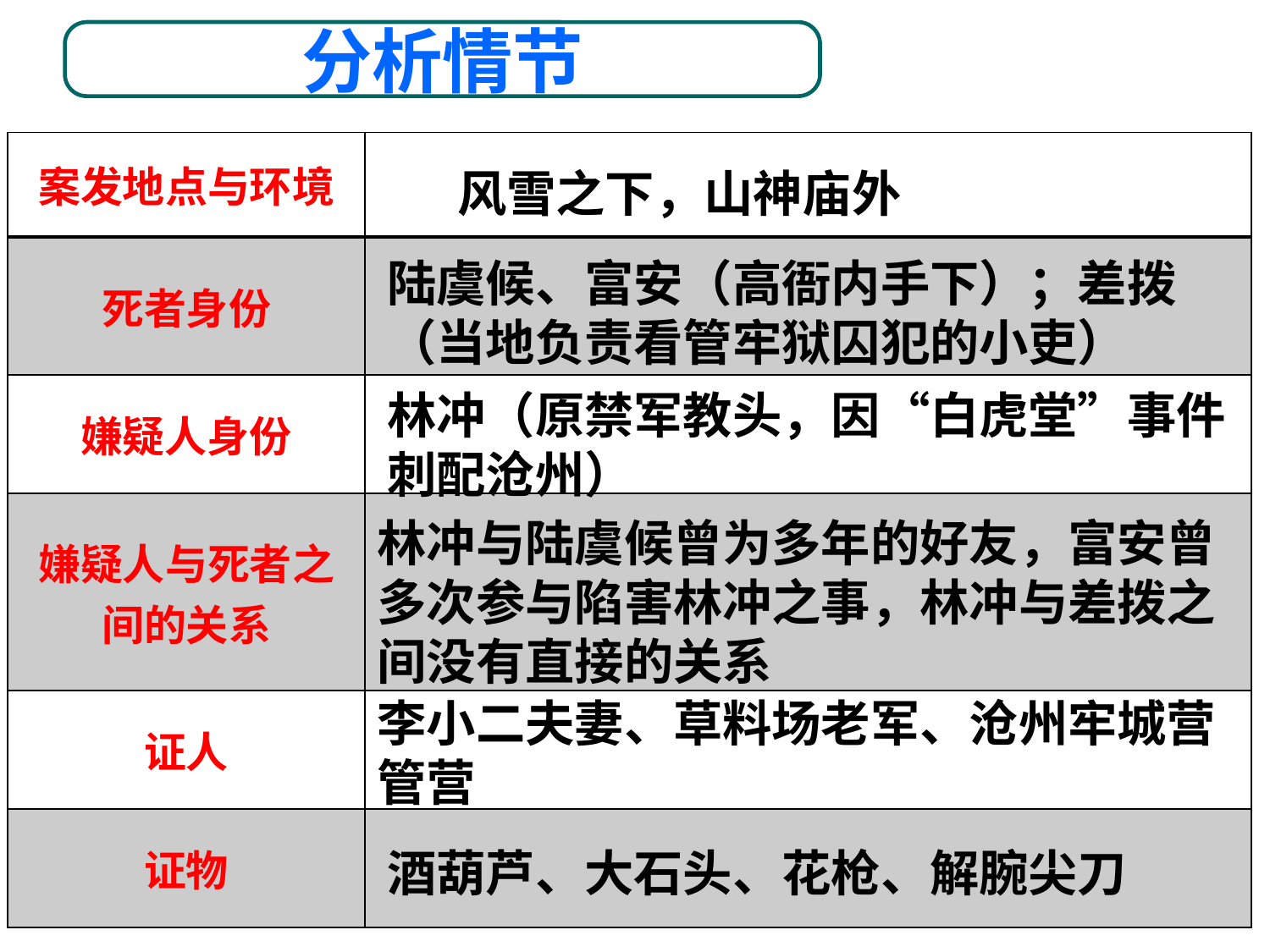

分析情节
| 案发地点与环境 |  |
| --- | --- |
| 死者身份 |  |
| 嫌疑人身份 |  |
| 嫌疑人与死者之间的关系 |  |
| 证人 |  |
| 证物 |  |
风雪之下，山神庙外
陆虞候、富安（高衙内手下）；差拨（当地负责看管牢狱囚犯的小吏）
林冲（原禁军教头，因“白虎堂”事件刺配沧州）
林冲与陆虞候曾为多年的好友，富安曾多次参与陷害林冲之事，林冲与差拨之间没有直接的关系
李小二夫妻、草料场老军、沧州牢城营管营
酒葫芦、大石头、花枪、解腕尖刀